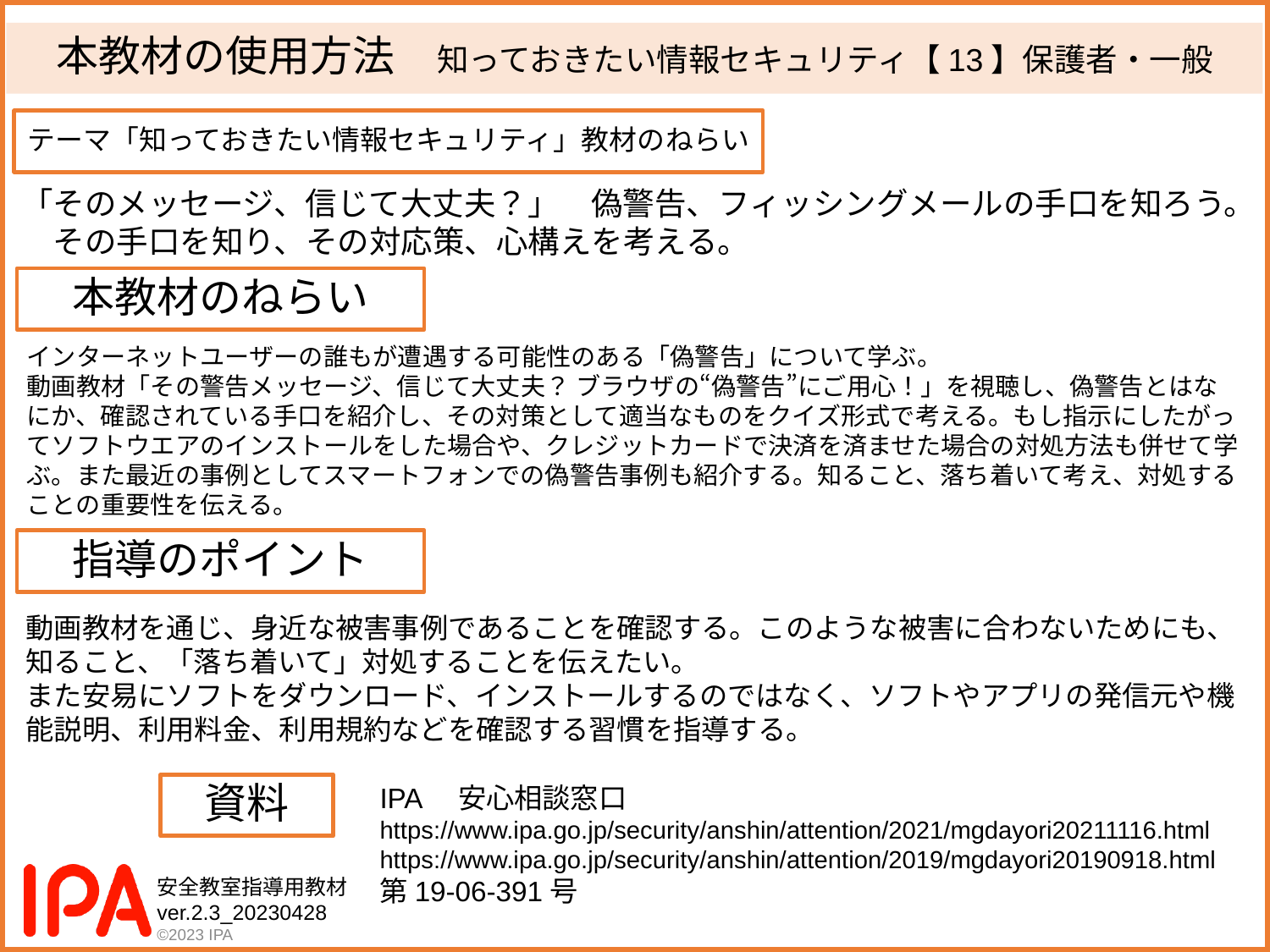

# 本教材の使用方法　知っておきたい情報セキュリティ【13】保護者・一般
テーマ「知っておきたい情報セキュリティ」教材のねらい
「そのメッセージ、信じて大丈夫？」　偽警告、フィッシングメールの手口を知ろう。
　その手口を知り、その対応策、心構えを考える。
本教材のねらい
インターネットユーザーの誰もが遭遇する可能性のある「偽警告」について学ぶ。
動画教材「その警告メッセージ、信じて大丈夫？ ブラウザの“偽警告”にご用心！」を視聴し、偽警告とはなにか、確認されている手口を紹介し、その対策として適当なものをクイズ形式で考える。もし指示にしたがってソフトウエアのインストールをした場合や、クレジットカードで決済を済ませた場合の対処方法も併せて学ぶ。また最近の事例としてスマートフォンでの偽警告事例も紹介する。知ること、落ち着いて考え、対処することの重要性を伝える。
指導のポイント
動画教材を通じ、身近な被害事例であることを確認する。このような被害に合わないためにも、知ること、「落ち着いて」対処することを伝えたい。
また安易にソフトをダウンロード、インストールするのではなく、ソフトやアプリの発信元や機能説明、利用料金、利用規約などを確認する習慣を指導する。
資料
IPA　安心相談窓口
https://www.ipa.go.jp/security/anshin/attention/2021/mgdayori20211116.html
https://www.ipa.go.jp/security/anshin/attention/2019/mgdayori20190918.html
第19-06-391号